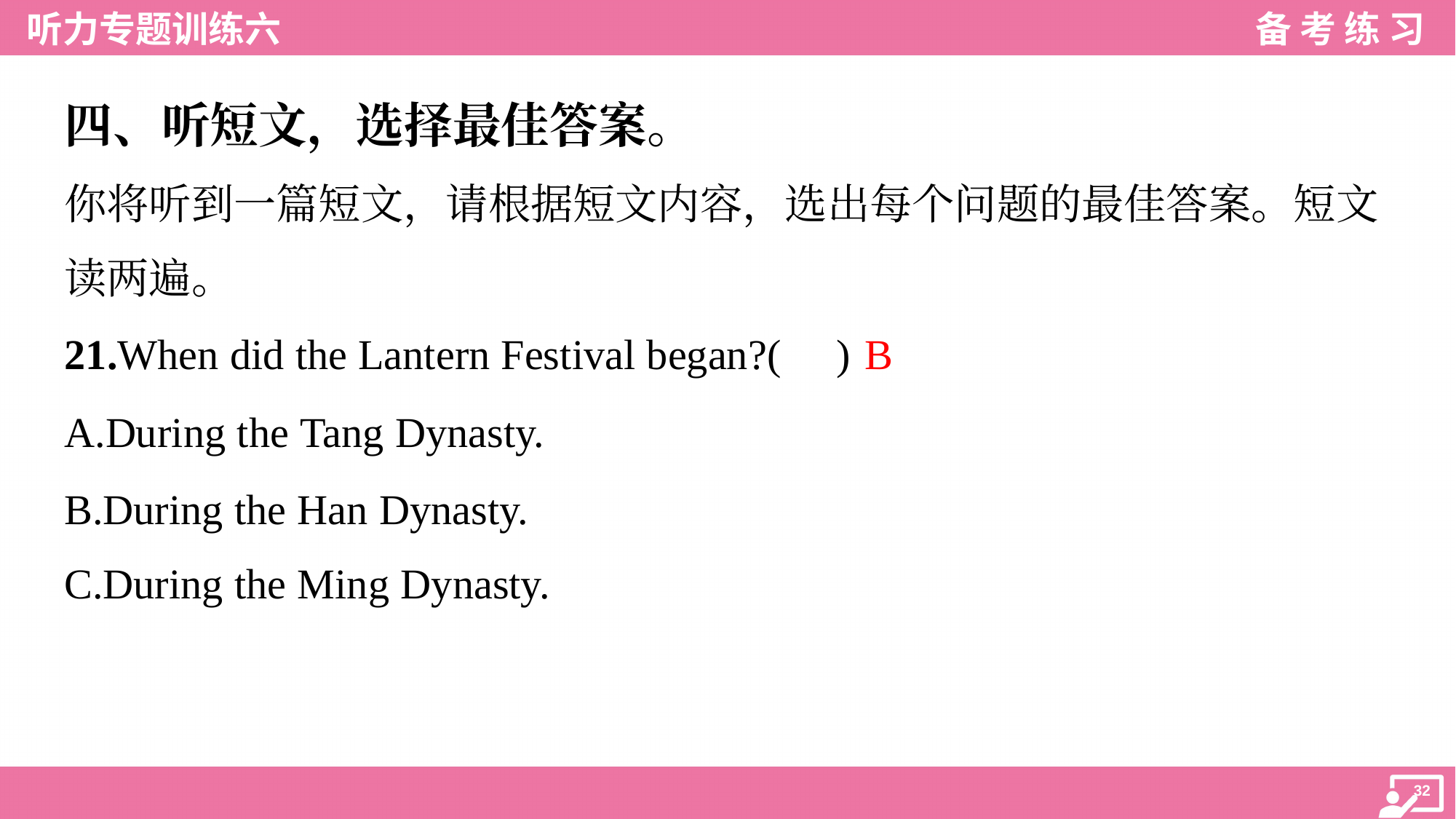

四、听短文，选择最佳答案。
你将听到一篇短文，请根据短文内容，选出每个问题的最佳答案。短文
读两遍。
B
21.When did the Lantern Festival began?(     )
A.During the Tang Dynasty.
B.During the Han Dynasty.
C.During the Ming Dynasty.